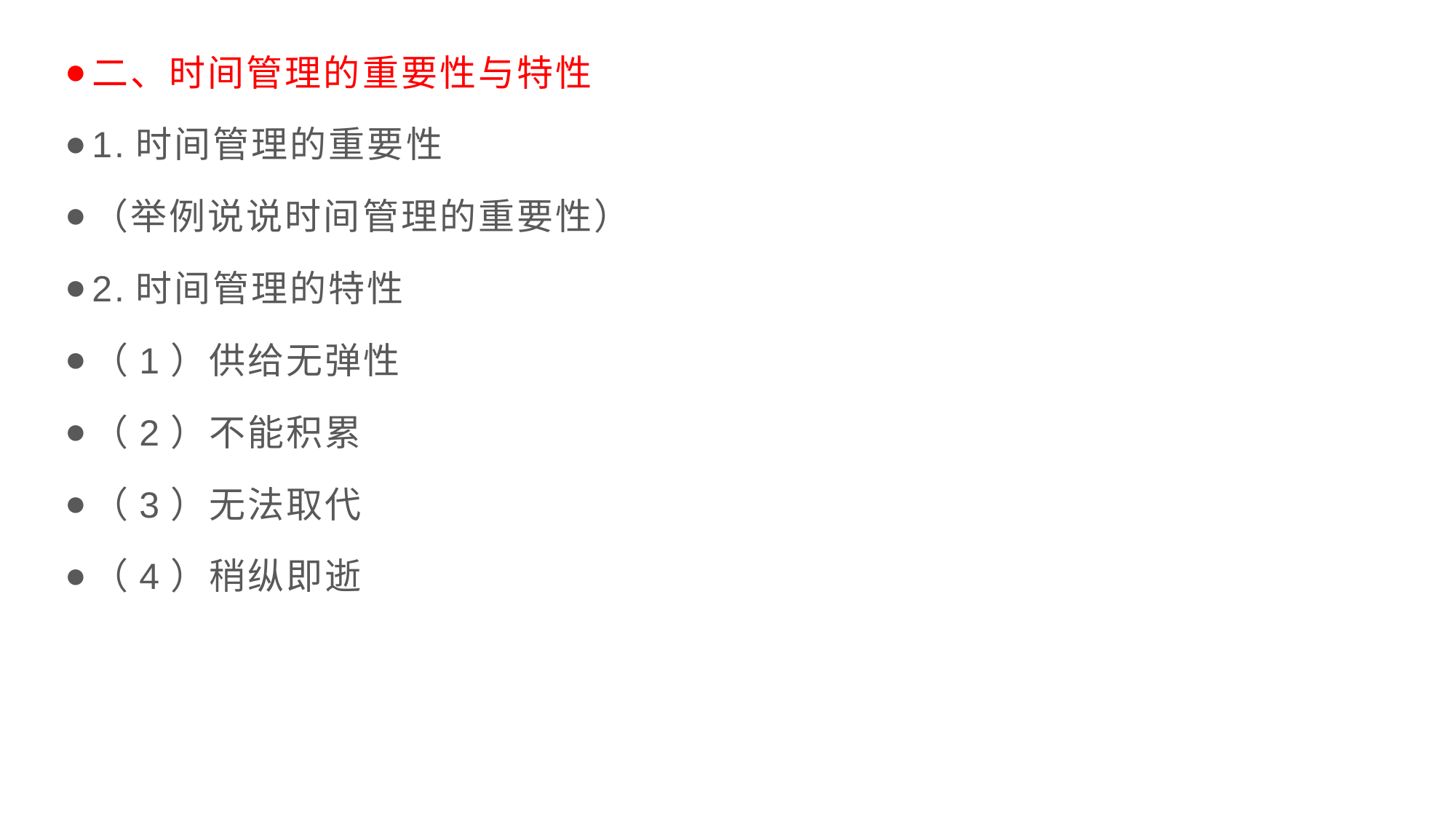

二、时间管理的重要性与特性
1.时间管理的重要性
（举例说说时间管理的重要性）
2.时间管理的特性
（1）供给无弹性
（2）不能积累
（3）无法取代
（4）稍纵即逝